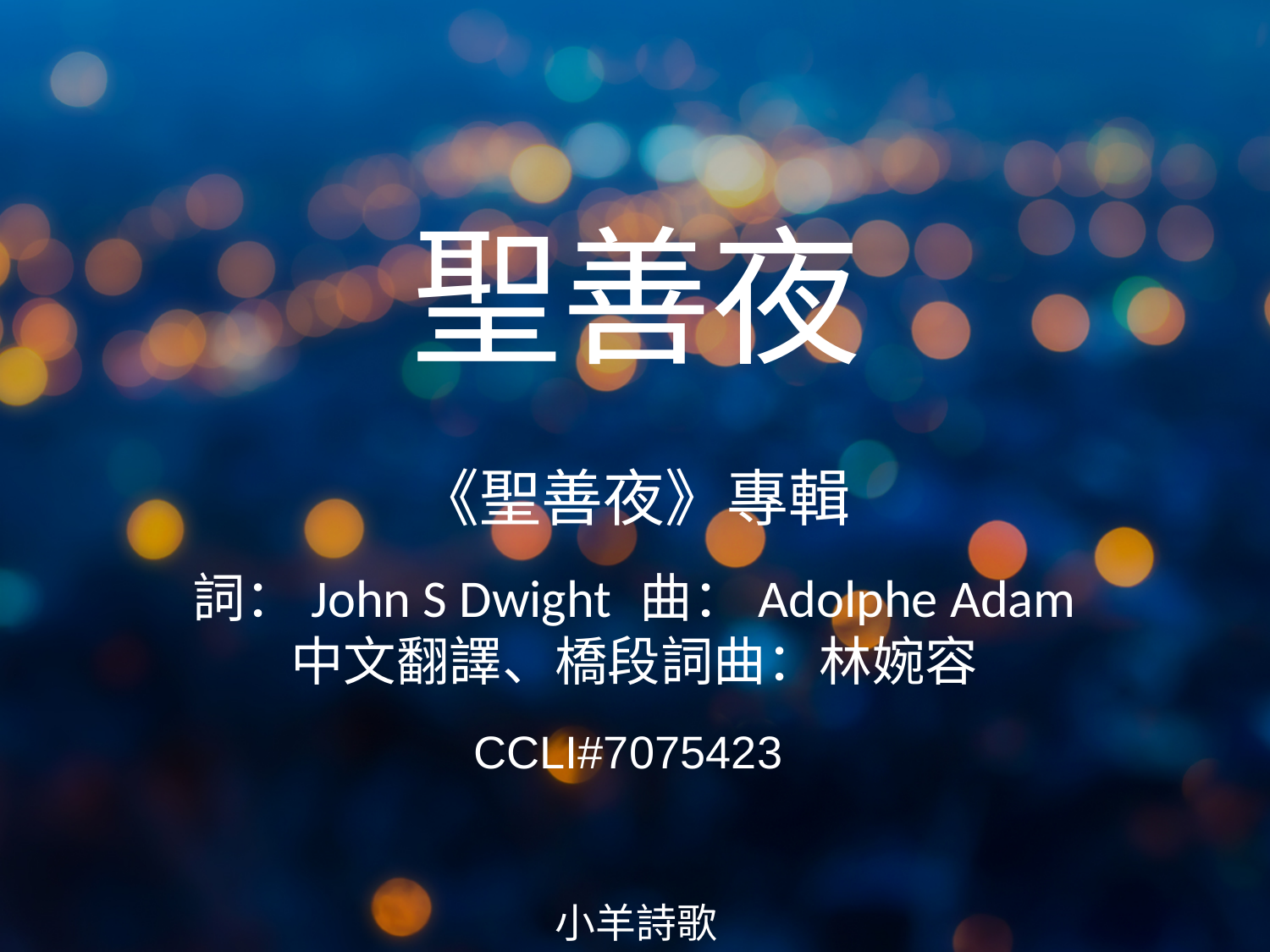

聖善夜
# 《聖善夜》專輯 詞：John S Dwight 曲：Adolphe Adam 中文翻譯、橋段詞曲：林婉容 CCLI#7075423

小羊詩歌